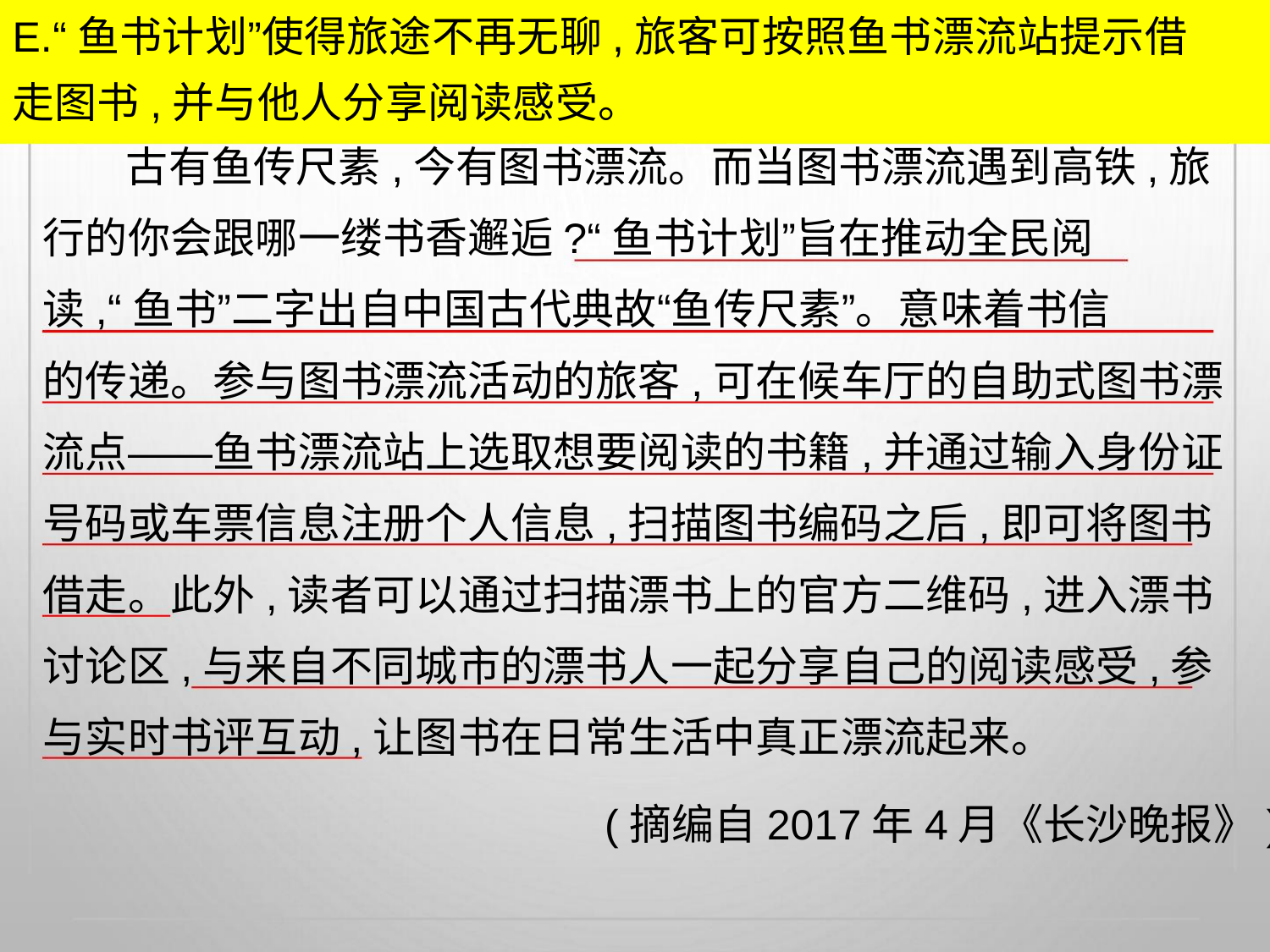

E.“鱼书计划”使得旅途不再无聊,旅客可按照鱼书漂流站提示借
走图书,并与他人分享阅读感受。
古有鱼传尺素,今有图书漂流。而当图书漂流遇到高铁,旅
行的你会跟哪一缕书香邂逅?“鱼书计划”旨在推动全民阅
读,“鱼书”二字出自中国古代典故“鱼传尺素”。意味着书信
的传递。参与图书漂流活动的旅客,可在候车厅的自助式图书漂
流点——鱼书漂流站上选取想要阅读的书籍,并通过输入身份证
号码或车票信息注册个人信息,扫描图书编码之后,即可将图书
借走。此外,读者可以通过扫描漂书上的官方二维码,进入漂书
讨论区,与来自不同城市的漂书人一起分享自己的阅读感受,参
与实时书评互动,让图书在日常生活中真正漂流起来。
(摘编自2017年4月《长沙晚报》)